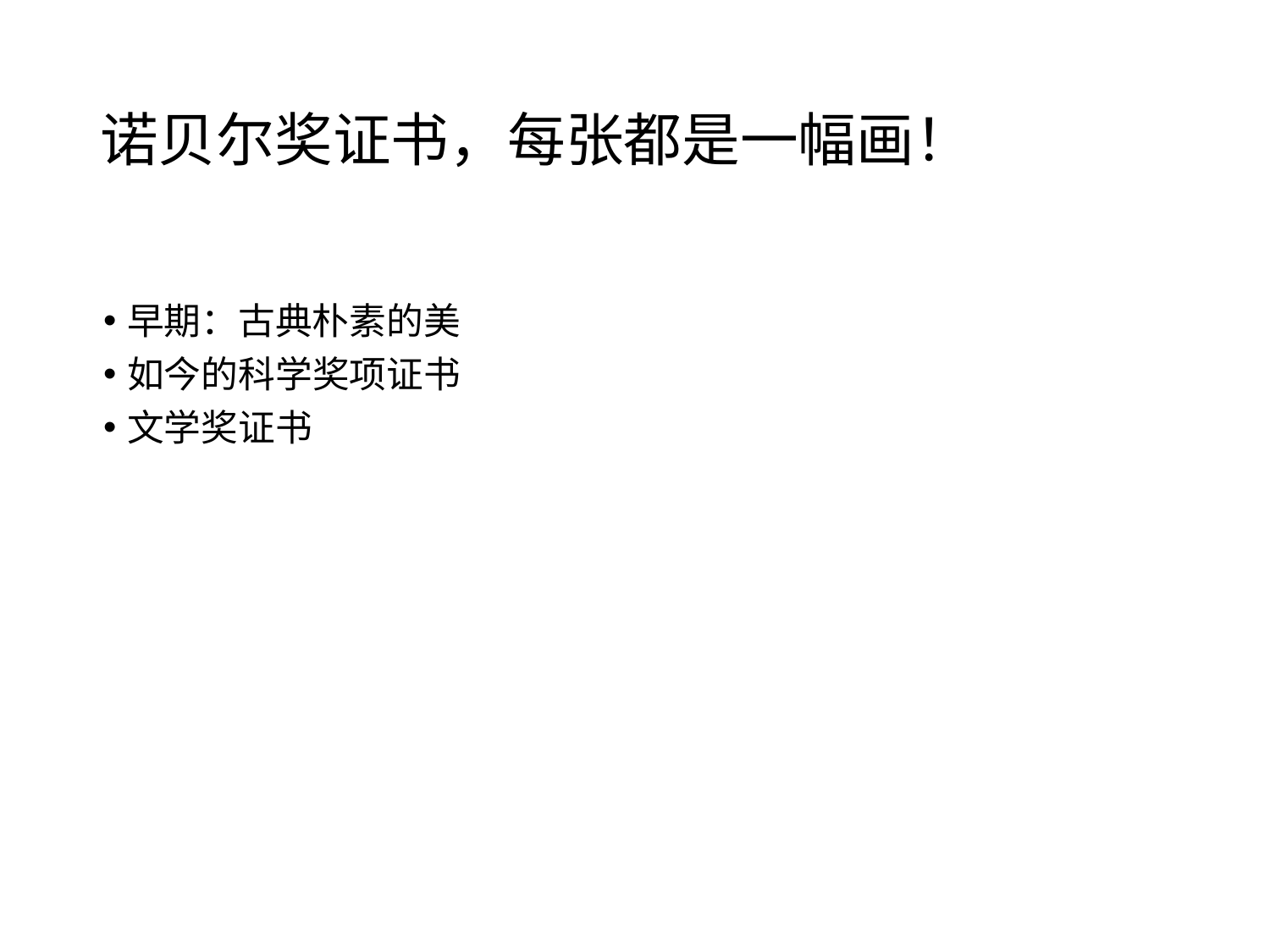

# 诺贝尔奖证书，每张都是一幅画！
早期：古典朴素的美
如今的科学奖项证书
文学奖证书